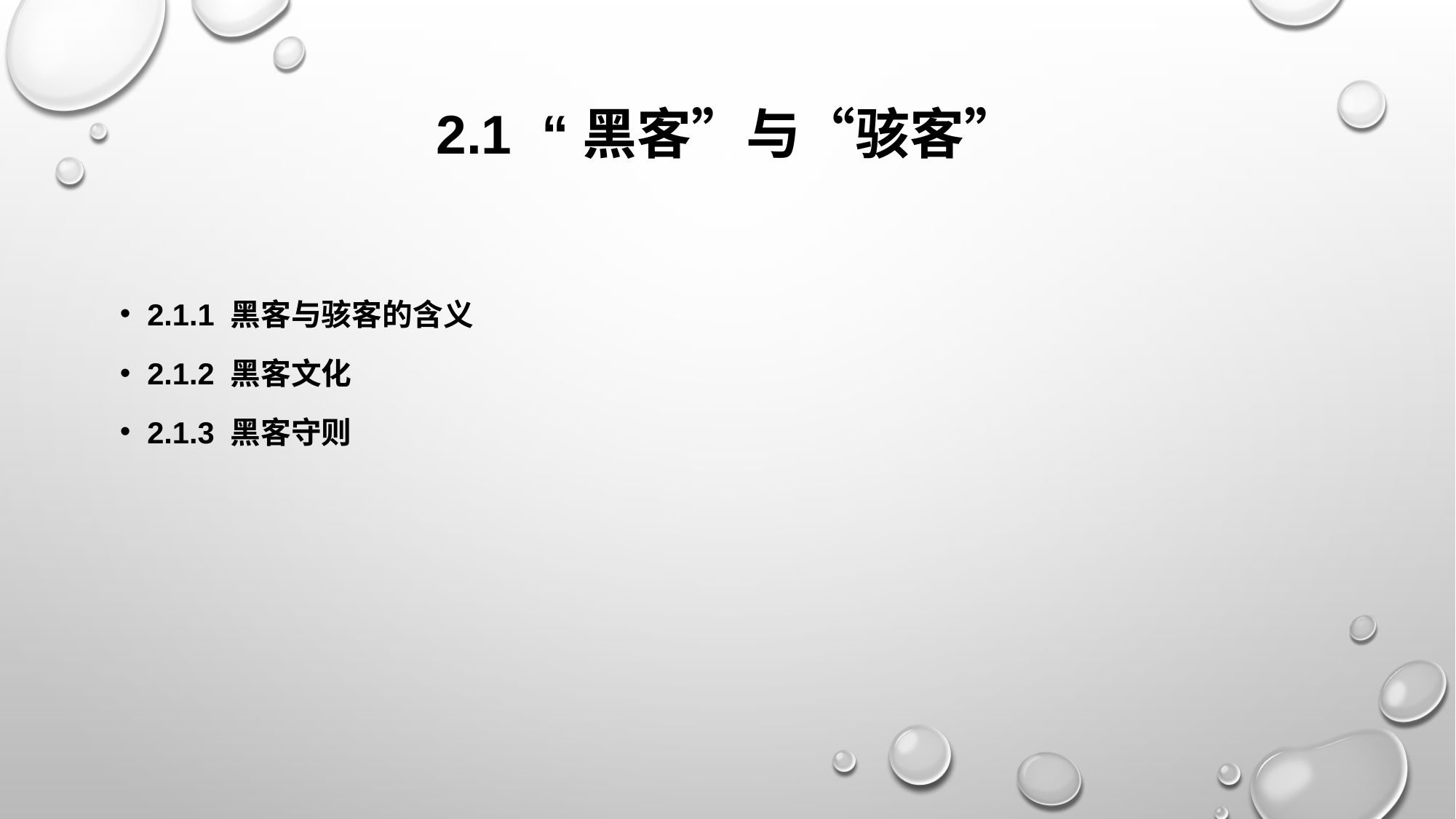

# 2.1  “黑客”与“骇客”
2.1.1 黑客与骇客的含义
2.1.2 黑客文化
2.1.3 黑客守则